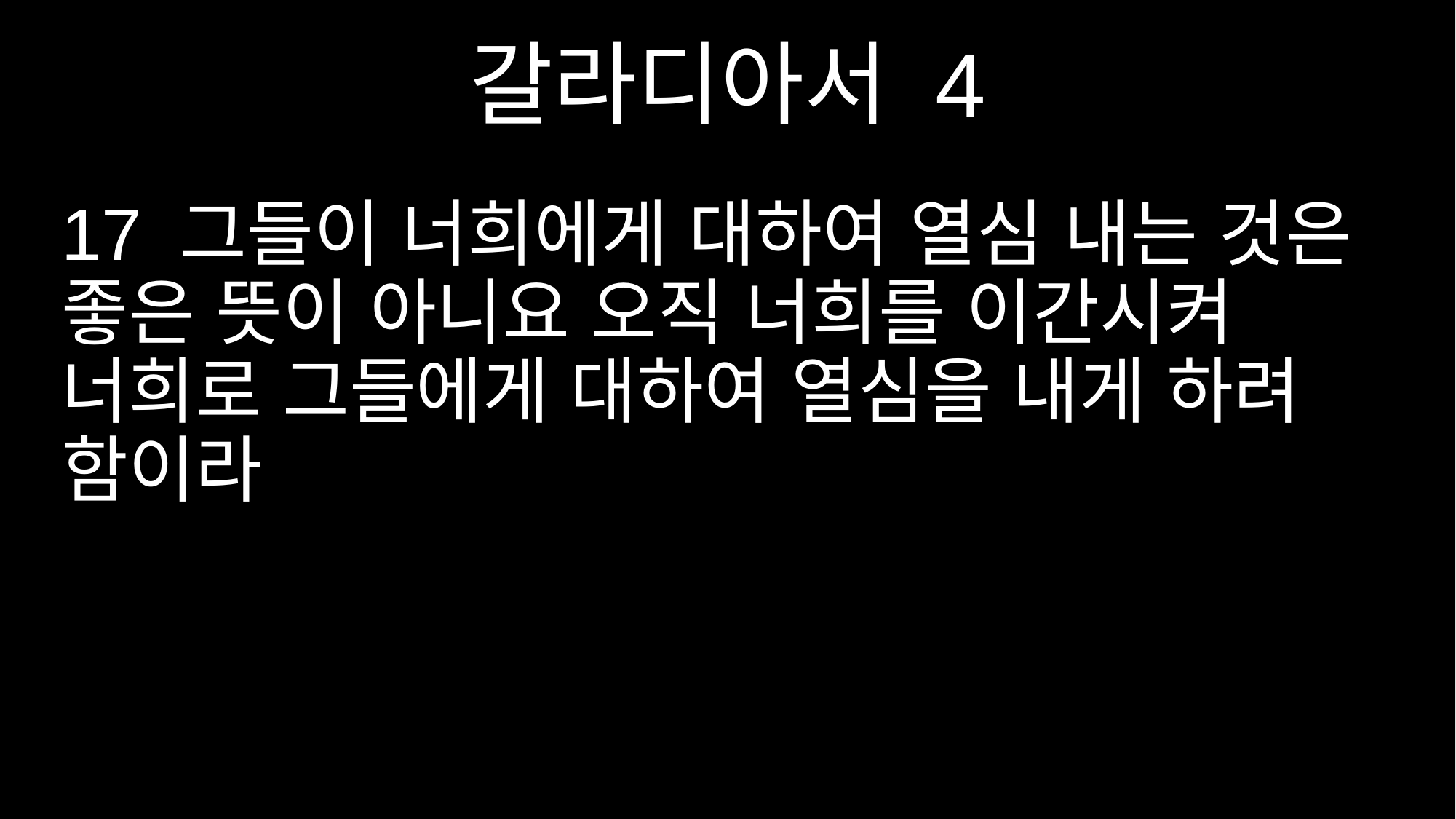

갈라디아서 4
17 그들이 너희에게 대하여 열심 내는 것은 좋은 뜻이 아니요 오직 너희를 이간시켜 너희로 그들에게 대하여 열심을 내게 하려 함이라